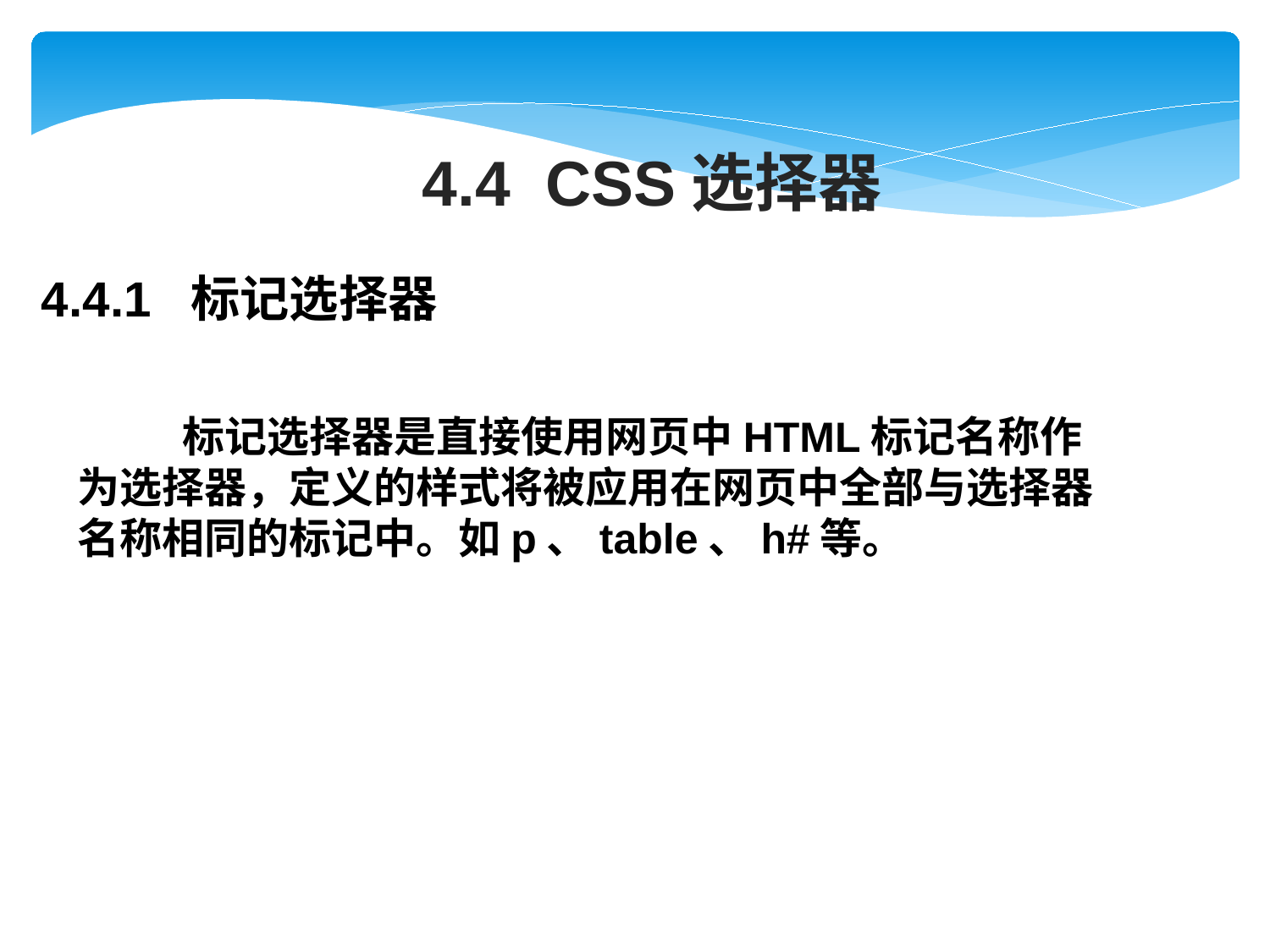

4.4  CSS选择器
4.4.1  标记选择器
          标记选择器是直接使用网页中HTML标记名称作为选择器，定义的样式将被应用在网页中全部与选择器名称相同的标记中。如p、table、h#等。